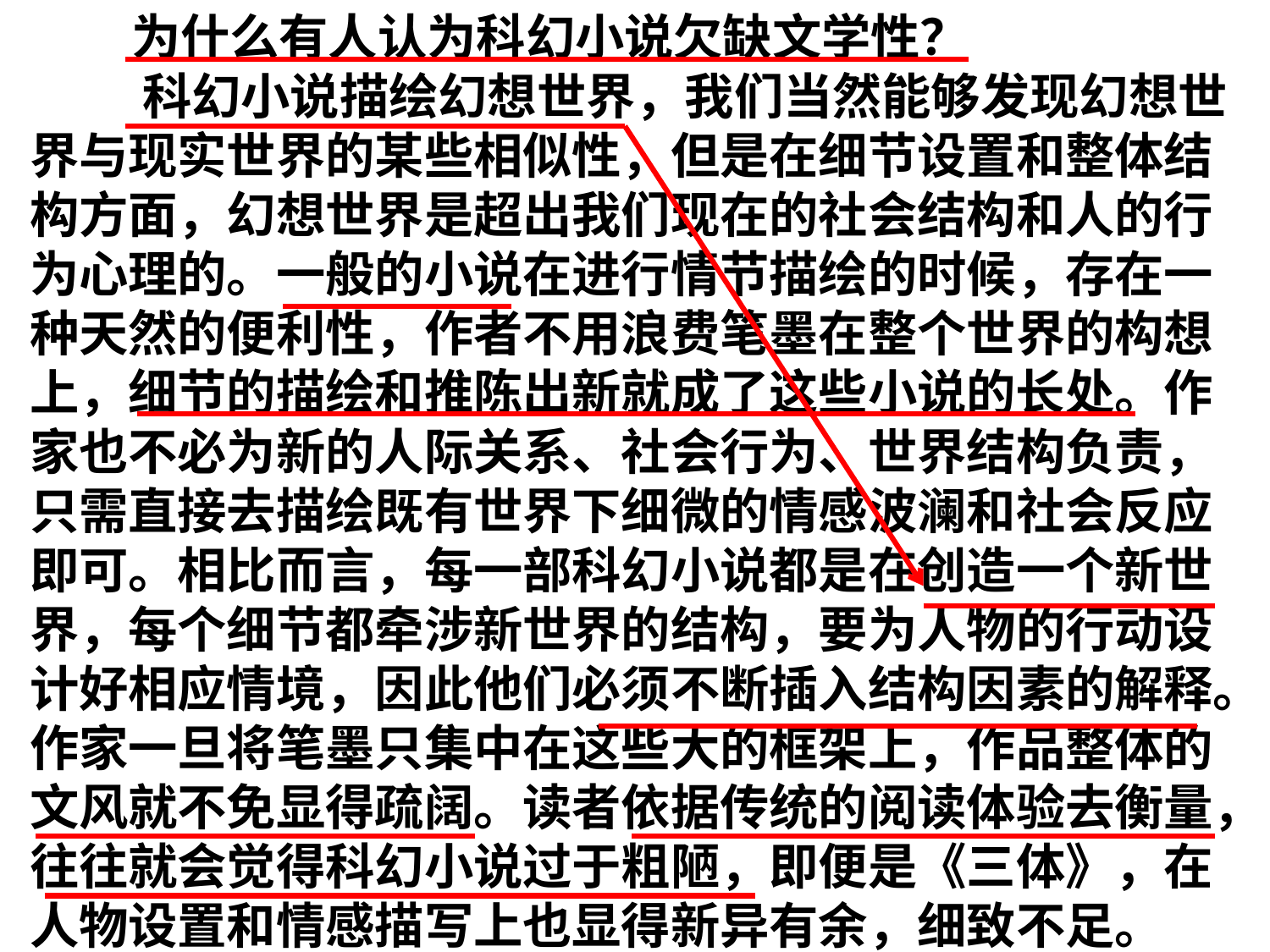

为什么有人认为科幻小说欠缺文学性？
         科幻小说描绘幻想世界，我们当然能够发现幻想世界与现实世界的某些相似性，但是在细节设置和整体结构方面，幻想世界是超出我们现在的社会结构和人的行为心理的。一般的小说在进行情节描绘的时候，存在一种天然的便利性，作者不用浪费笔墨在整个世界的构想上，细节的描绘和推陈出新就成了这些小说的长处。作家也不必为新的人际关系、社会行为、世界结构负责，只需直接去描绘既有世界下细微的情感波澜和社会反应即可。相比而言，每一部科幻小说都是在创造一个新世界，每个细节都牵涉新世界的结构，要为人物的行动设计好相应情境，因此他们必须不断插入结构因素的解释。作家一旦将笔墨只集中在这些大的框架上，作品整体的文风就不免显得疏阔。读者依据传统的阅读体验去衡量，往往就会觉得科幻小说过于粗陋，即便是《三体》，在人物设置和情感描写上也显得新异有余，细致不足。